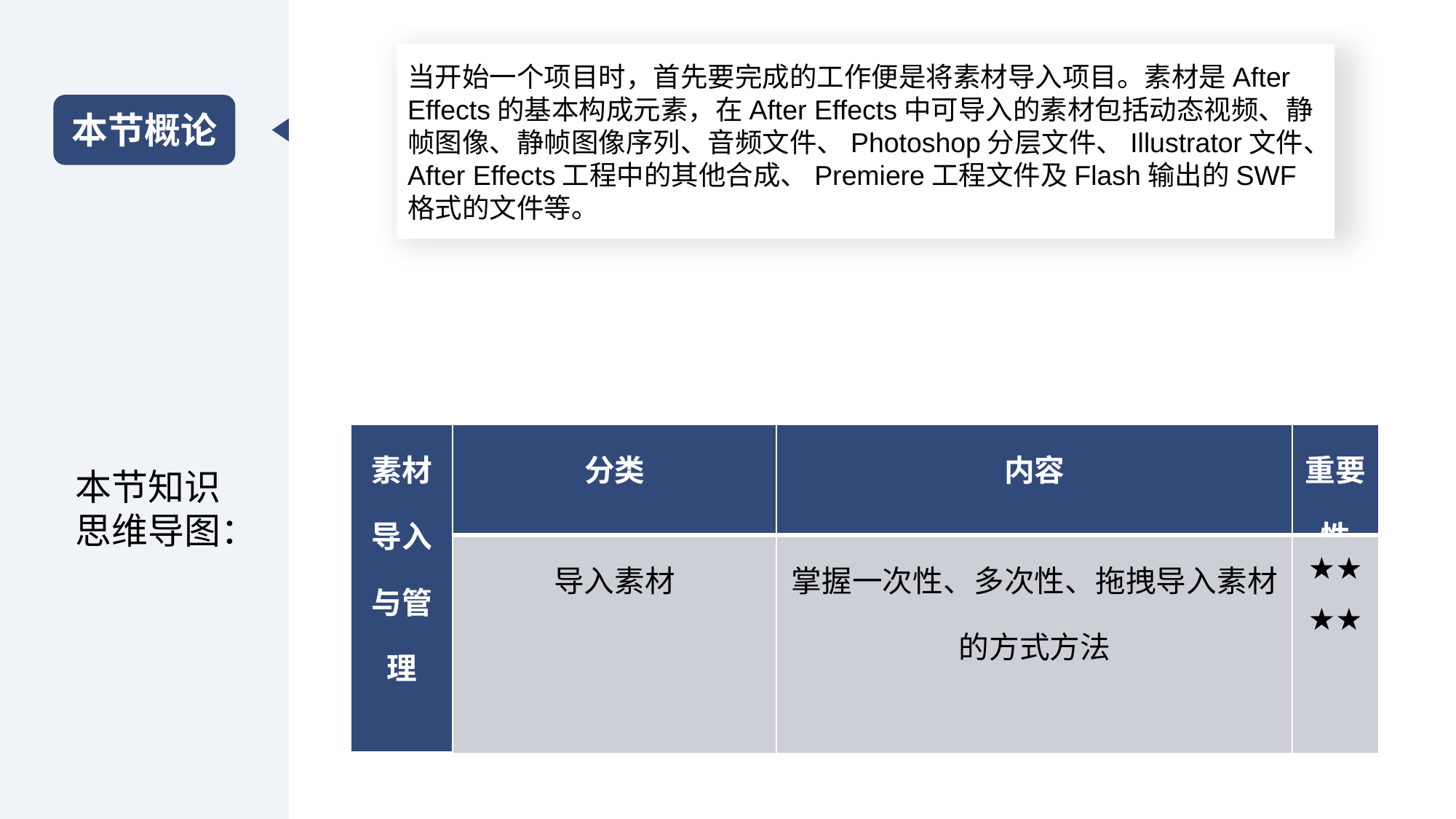

当开始一个项目时，首先要完成的工作便是将素材导入项目。素材是After Effects的基本构成元素，在After Effects中可导入的素材包括动态视频、静帧图像、静帧图像序列、音频文件、Photoshop分层文件、Illustrator文件、After Effects工程中的其他合成、Premiere工程文件及Flash输出的SWF格式的文件等。

本节概论

| 素材导入与管理 | 分类 | 内容 | 重要性 |
| --- | --- | --- | --- |
|  | 导入素材 | 掌握一次性、多次性、拖拽导入素材的方式方法 | ★★★★ |
本节知识思维导图：